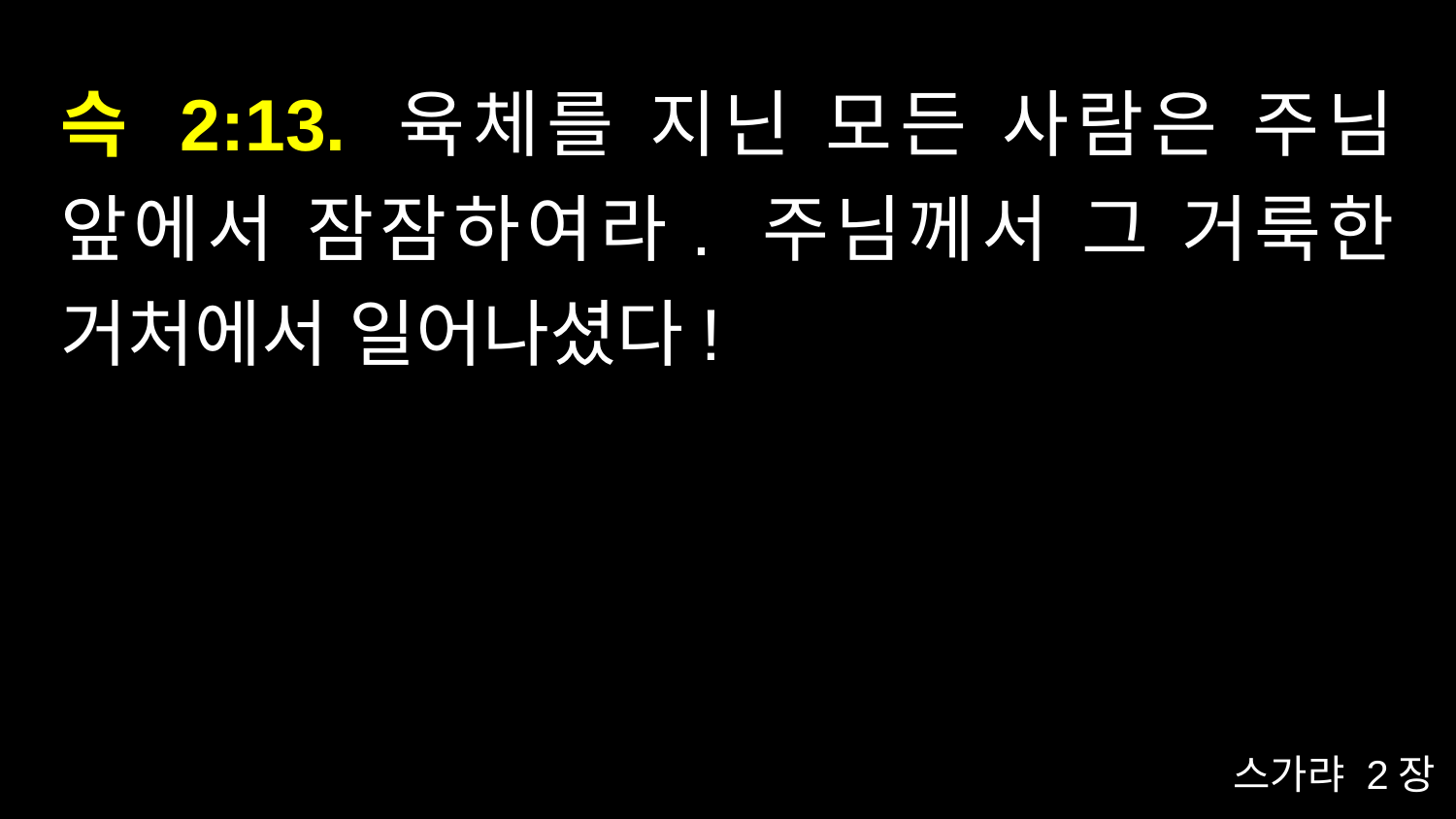

# 슥 2:13. 육체를 지닌 모든 사람은 주님 앞에서 잠잠하여라. 주님께서 그 거룩한 거처에서 일어나셨다!
스가랴 2장